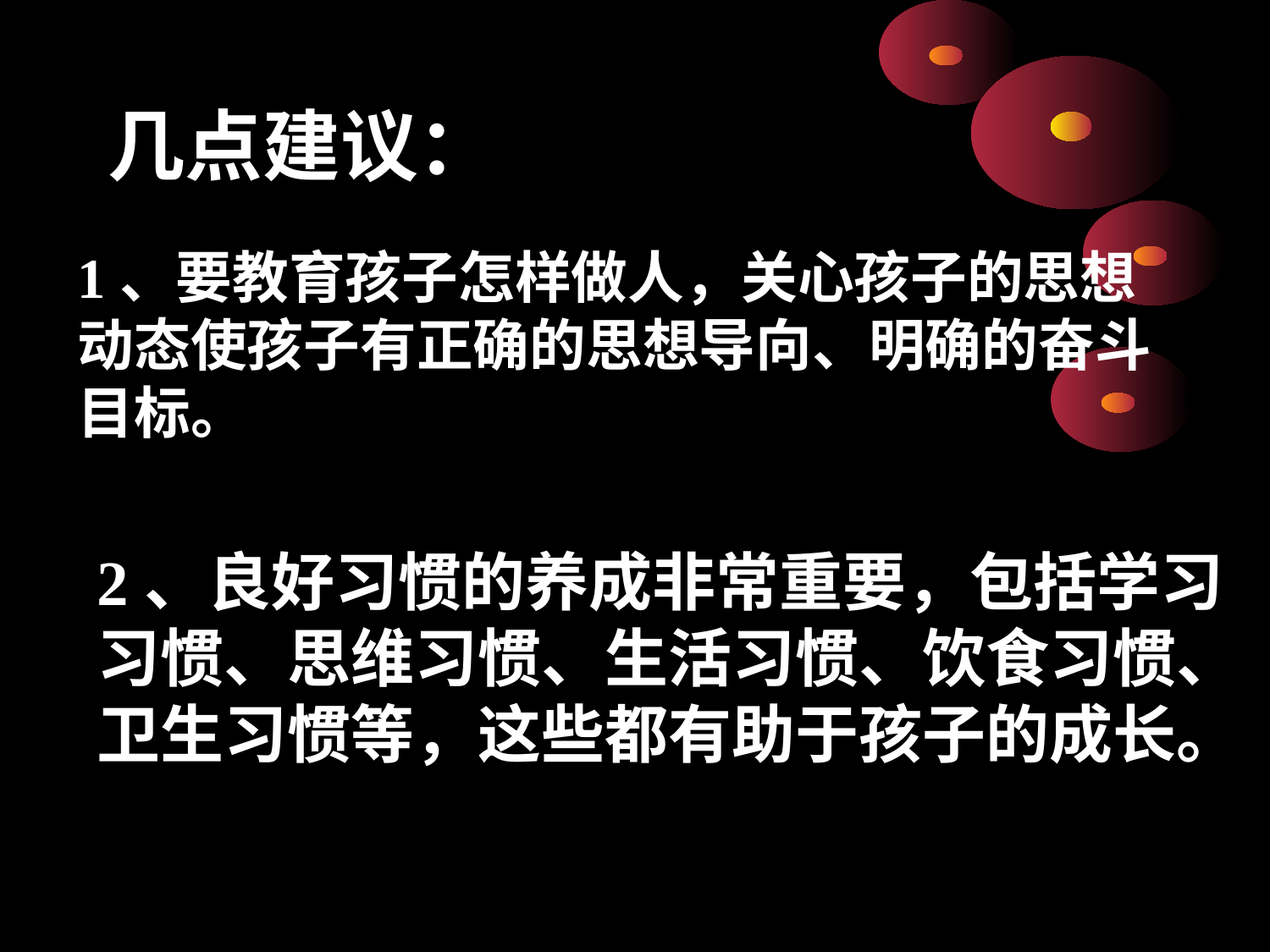

# 几点建议：
1、要教育孩子怎样做人，关心孩子的思想动态使孩子有正确的思想导向、明确的奋斗目标。
2、良好习惯的养成非常重要，包括学习习惯、思维习惯、生活习惯、饮食习惯、卫生习惯等，这些都有助于孩子的成长。